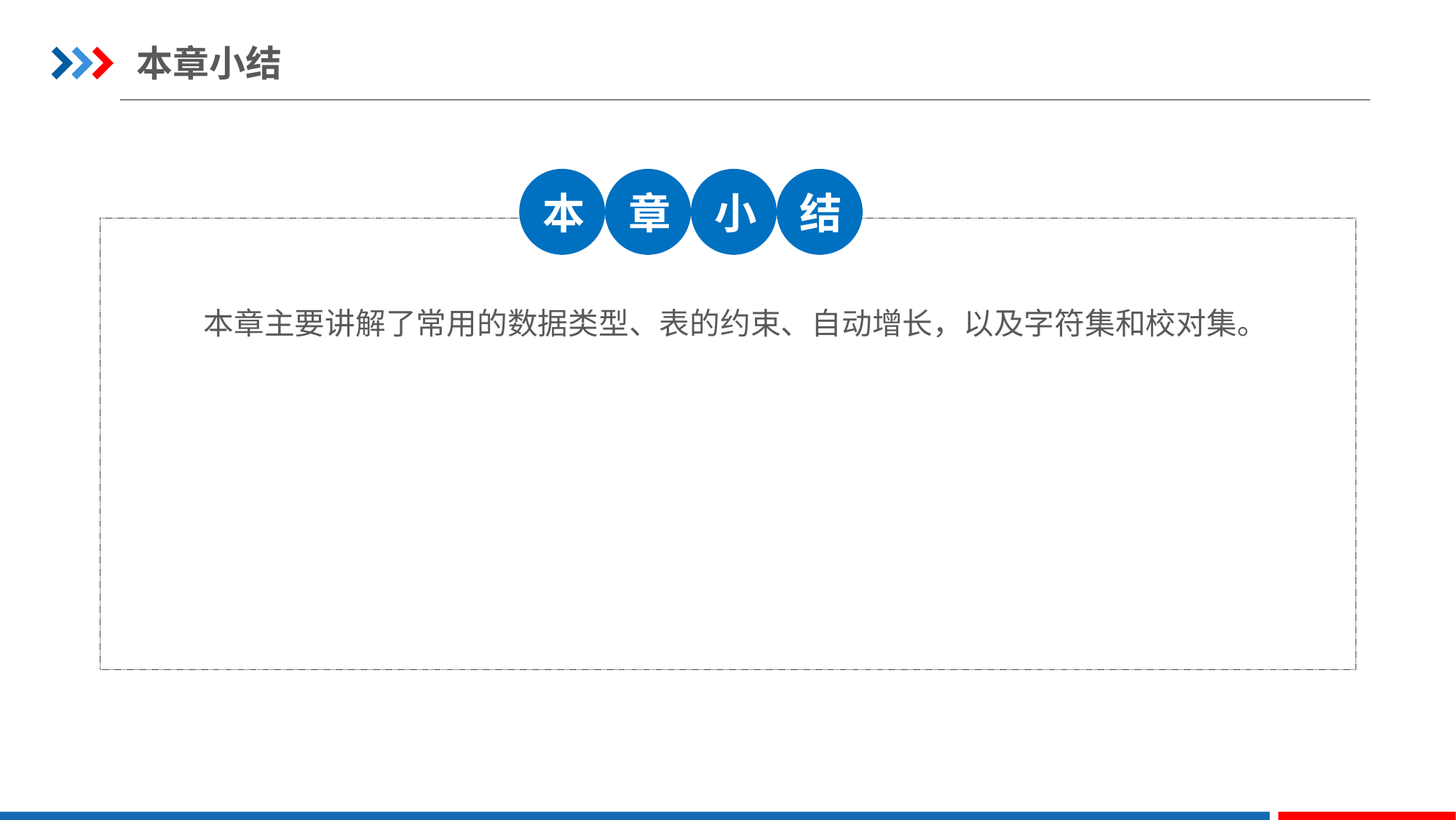

本章小结
本
章
小
结

本章主要讲解了常用的数据类型、表的约束、自动增长，以及字符集和校对集。